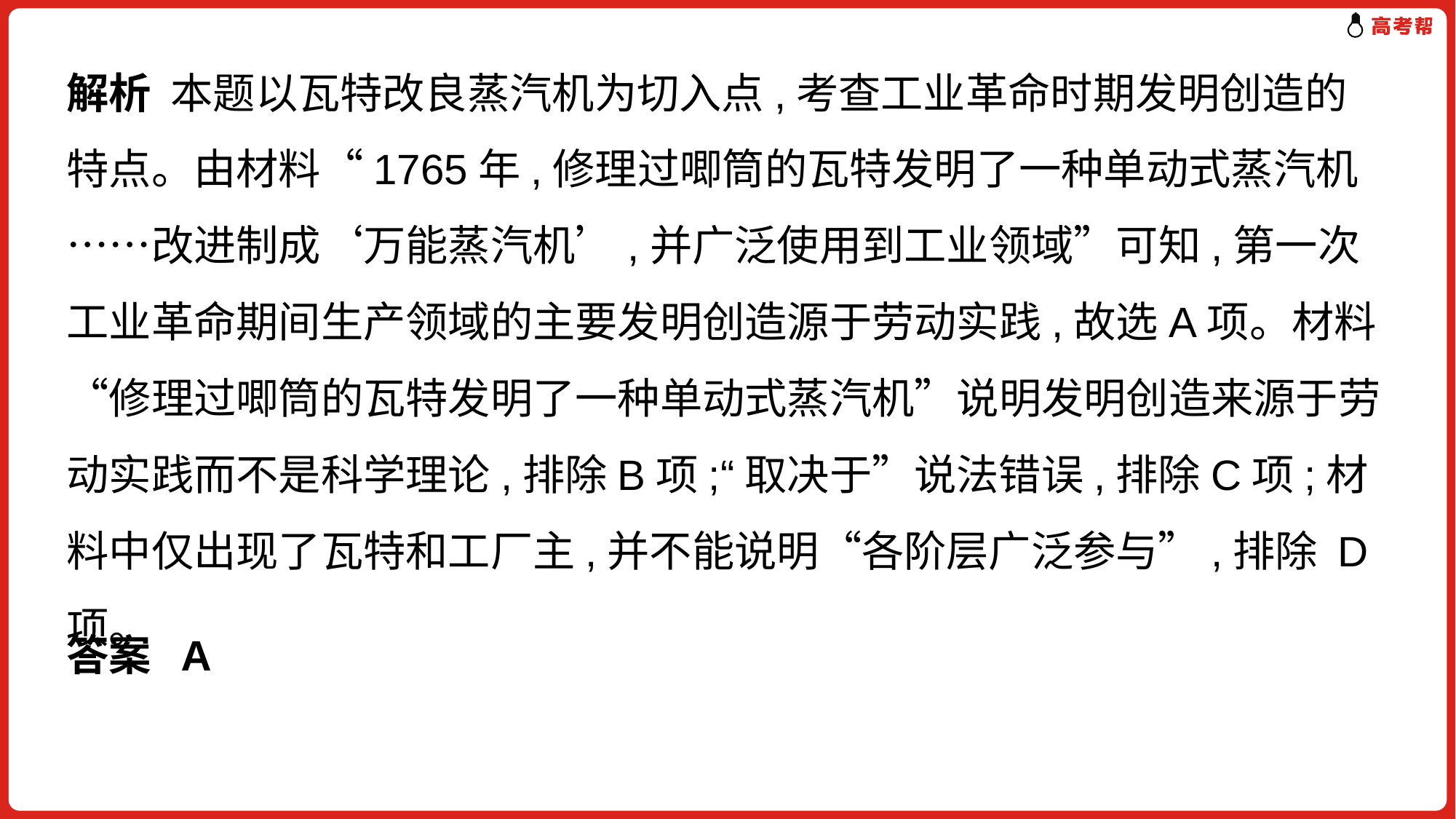

解析  本题以瓦特改良蒸汽机为切入点,考查工业革命时期发明创造的特点。由材料“1765年,修理过唧筒的瓦特发明了一种单动式蒸汽机……改进制成‘万能蒸汽机’,并广泛使用到工业领域”可知,第一次工业革命期间生产领域的主要发明创造源于劳动实践,故选A项。材料“修理过唧筒的瓦特发明了一种单动式蒸汽机”说明发明创造来源于劳动实践而不是科学理论,排除B项;“取决于”说法错误,排除C项;材料中仅出现了瓦特和工厂主,并不能说明“各阶层广泛参与”,排除 D项。

答案  A